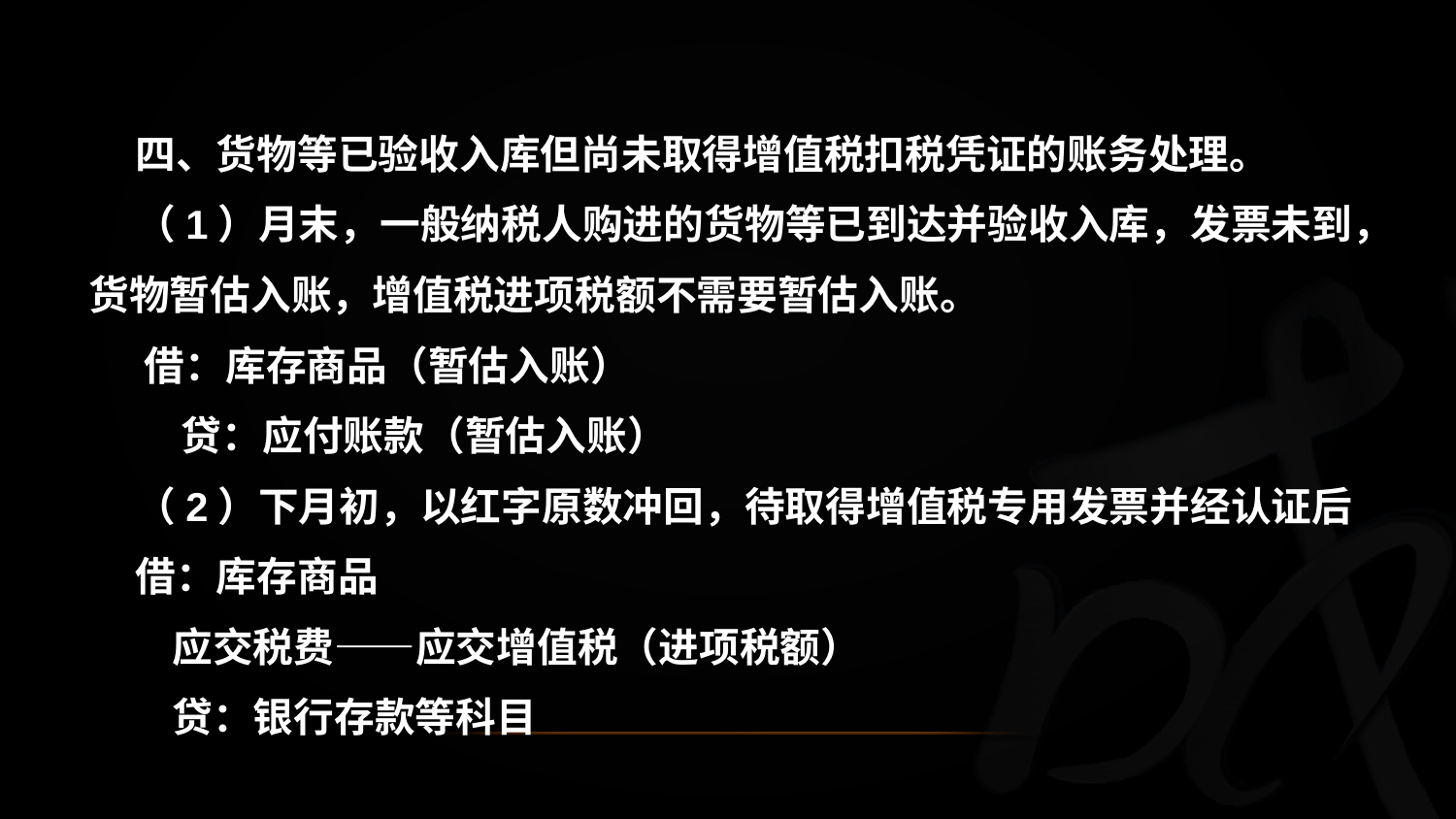

四、货物等已验收入库但尚未取得增值税扣税凭证的账务处理。
    （1）月末，一般纳税人购进的货物等已到达并验收入库，发票未到，
货物暂估入账，增值税进项税额不需要暂估入账。
     借：库存商品（暂估入账）
         贷：应付账款（暂估入账）
    （2）下月初，以红字原数冲回，待取得增值税专用发票并经认证后
    借：库存商品
        应交税费——应交增值税（进项税额）
        贷：银行存款等科目